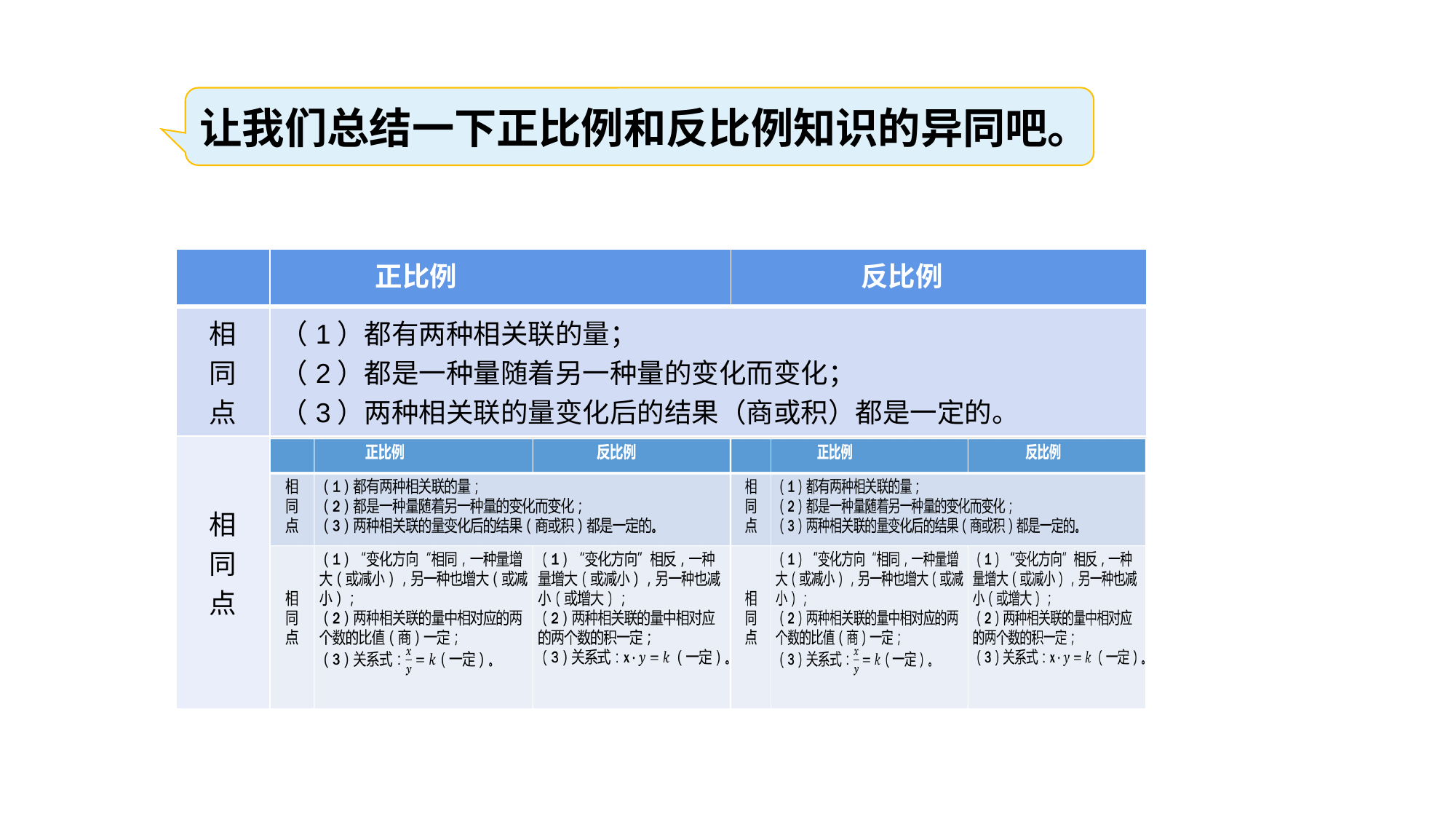

让我们总结一下正比例和反比例知识的异同吧。
|  | 正比例 | 反比例 |
| --- | --- | --- |
| 相 同 点 | （1）都有两种相关联的量； （2）都是一种量随着另一种量的变化而变化； （3）两种相关联的量变化后的结果（商或积）都是一定的。 |  |
| 相 同 点 |  |  |